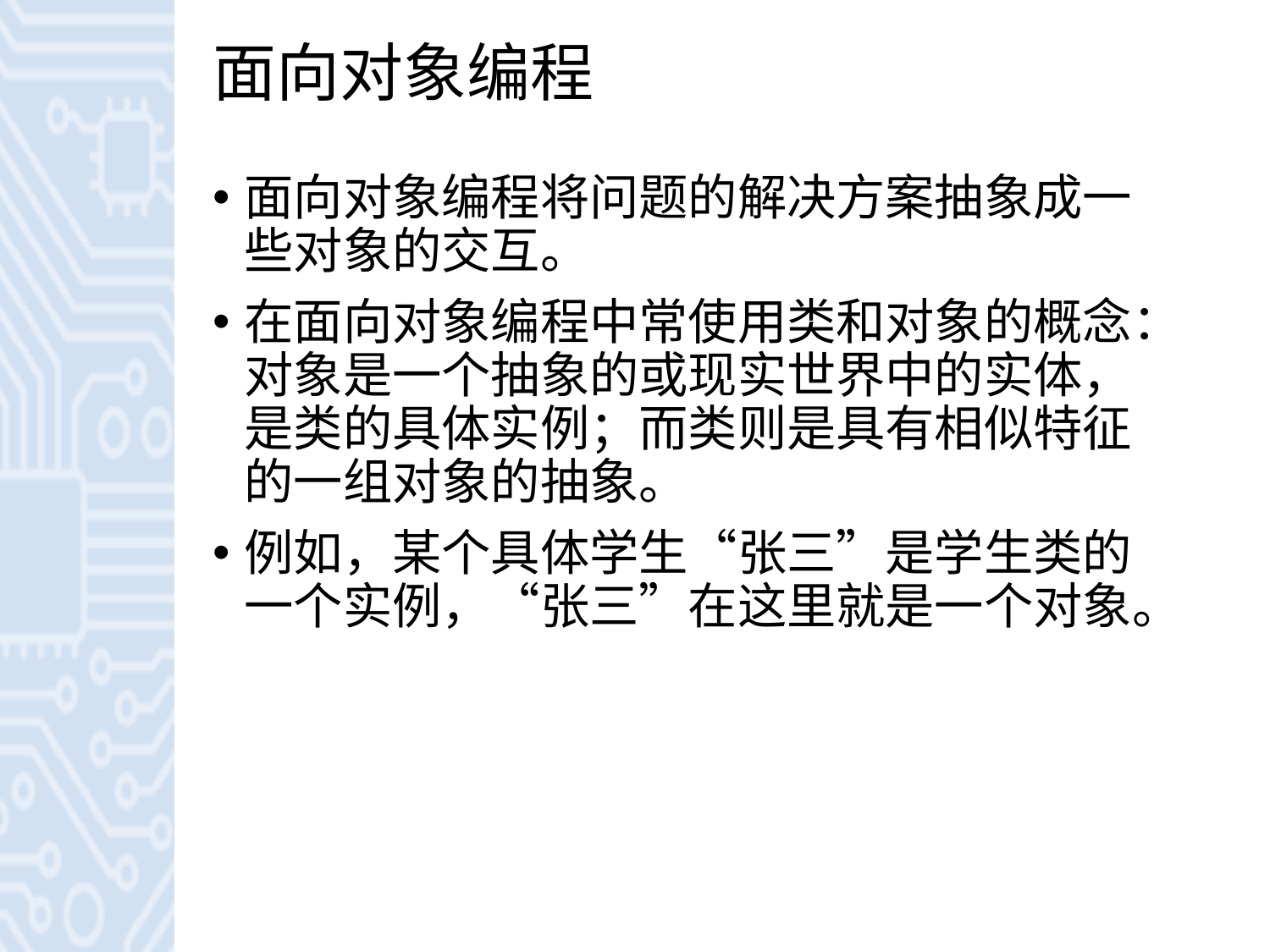

# 面向对象编程
面向对象编程将问题的解决方案抽象成一些对象的交互。
在面向对象编程中常使用类和对象的概念：对象是一个抽象的或现实世界中的实体，是类的具体实例；而类则是具有相似特征的一组对象的抽象。
例如，某个具体学生“张三”是学生类的一个实例，“张三”在这里就是一个对象。